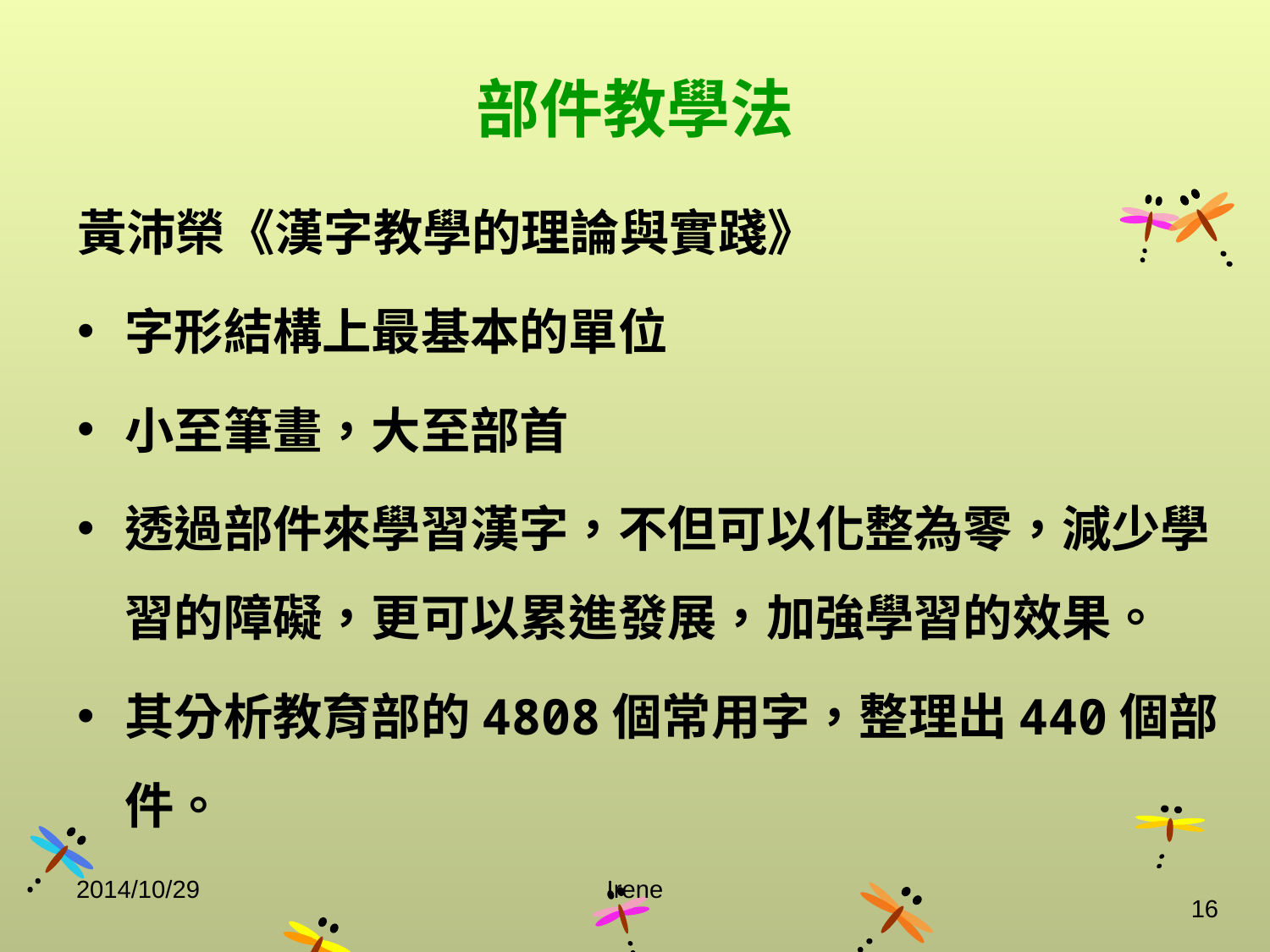

部件教學法
黃沛榮《漢字教學的理論與實踐》
字形結構上最基本的單位
小至筆畫，大至部首
透過部件來學習漢字，不但可以化整為零，減少學習的障礙，更可以累進發展，加強學習的效果。
其分析教育部的4808個常用字，整理出440個部件。
2014/10/29
Irene